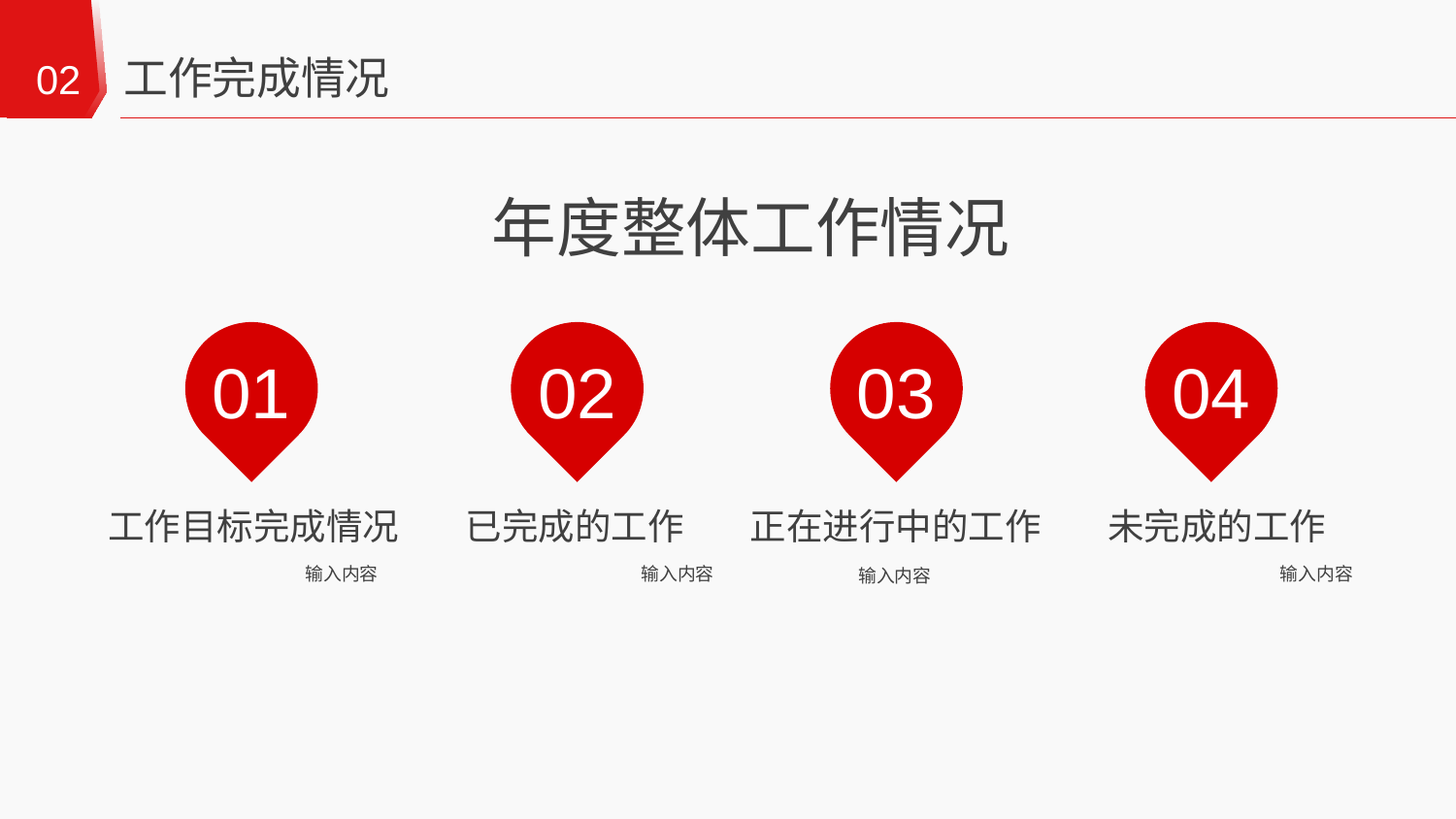

工作完成情况
02
年度整体工作情况

01
02
03
04
工作目标完成情况
已完成的工作

正在进行中的工作

未完成的工作

输入内容
输入内容
输入内容

输入内容